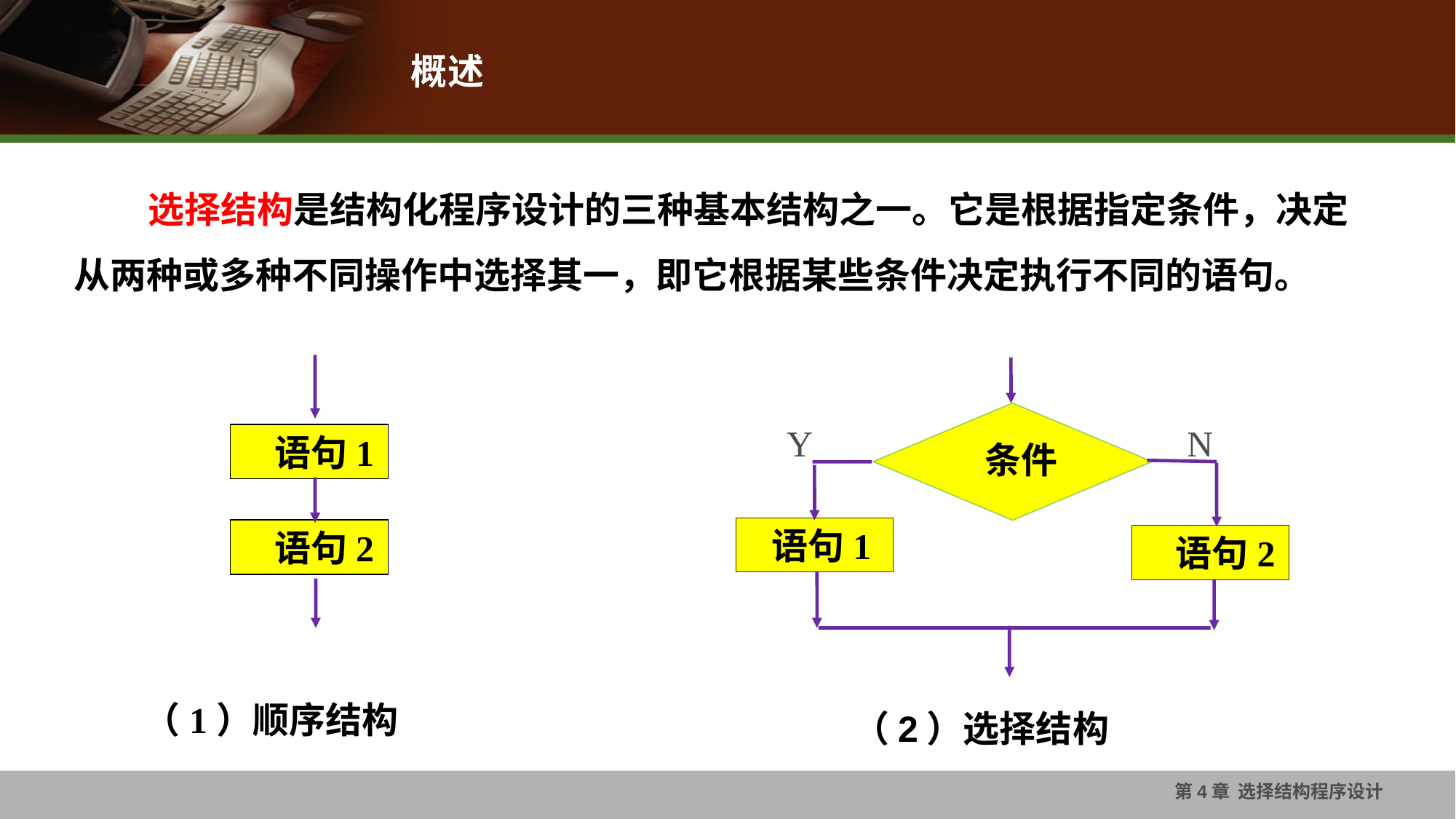

# 概述
        选择结构是结构化程序设计的三种基本结构之一。它是根据指定条件，决定从两种或多种不同操作中选择其一，即它根据某些条件决定执行不同的语句。

Y
N

   语句1
  条件

  语句1

   语句2

   语句2

（1）顺序结构
（2）选择结构
第4章  选择结构程序设计